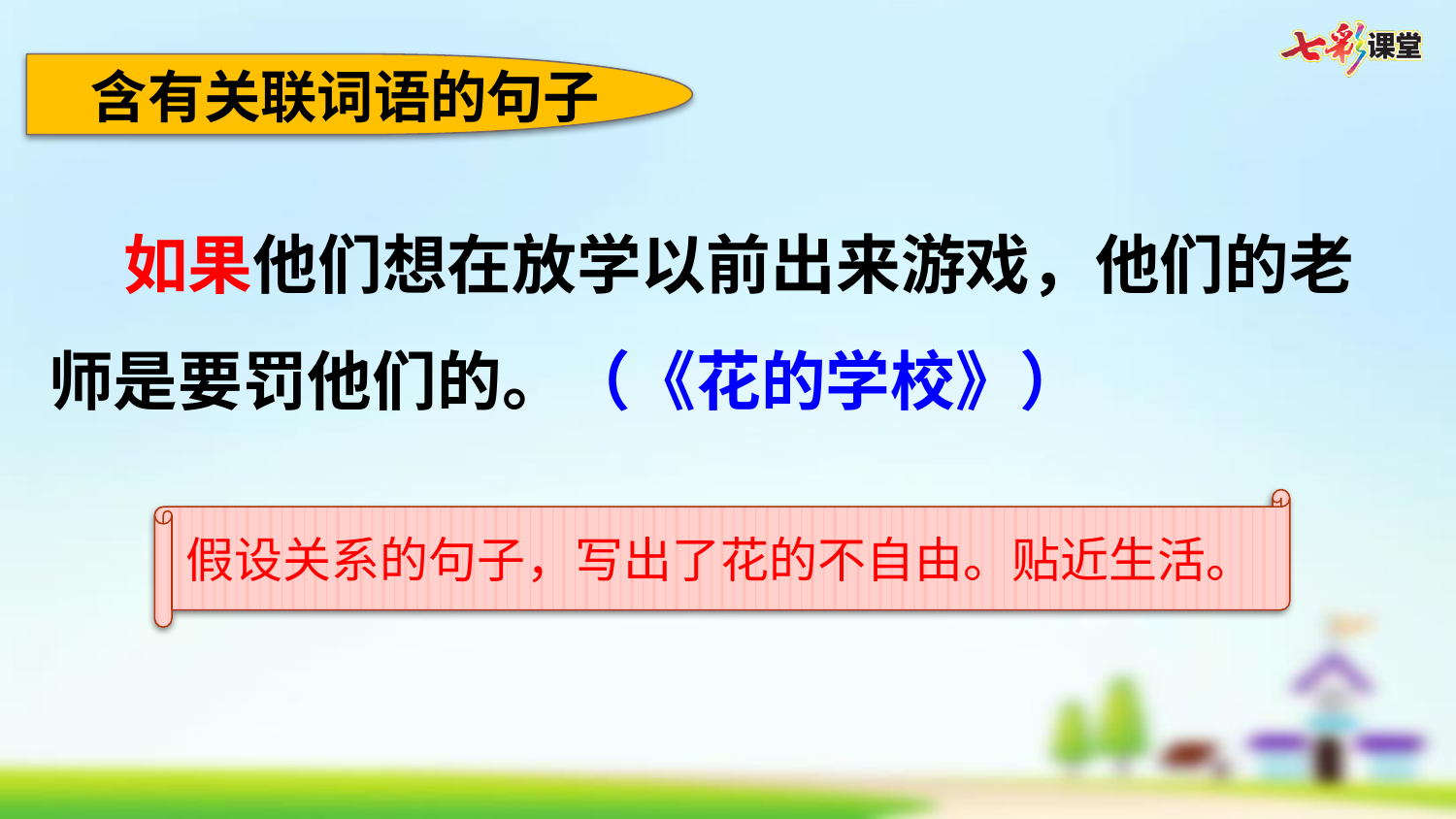

含有关联词语的句子
    如果他们想在放学以前出来游戏，他们的老师是要罚他们的。（《花的学校》）
假设关系的句子，写出了花的不自由。贴近生活。